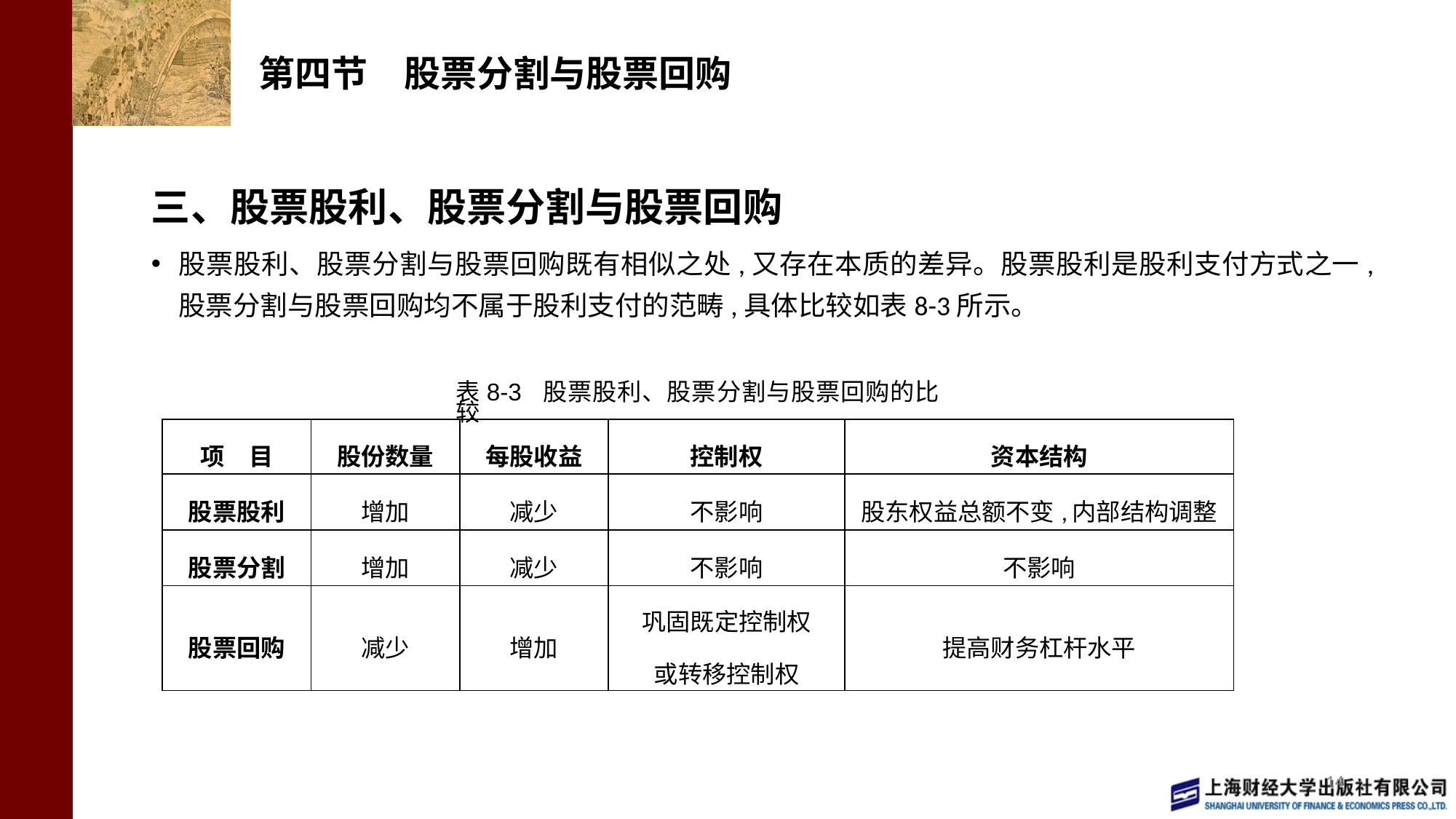

# 第四节　股票分割与股票回购
三、股票股利、股票分割与股票回购
股票股利、股票分割与股票回购既有相似之处,又存在本质的差异。股票股利是股利支付方式之一,股票分割与股票回购均不属于股利支付的范畴,具体比较如表8-3所示。

表8-3  股票股利、股票分割与股票回购的比较
| 项　目 | 股份数量 | 每股收益 | 控制权 | 资本结构 |
| --- | --- | --- | --- | --- |
| 股票股利 | 增加 | 减少 | 不影响 | 股东权益总额不变,内部结构调整 |
| 股票分割 | 增加 | 减少 | 不影响 | 不影响 |
| 股票回购 | 减少 | 增加 | 巩固既定控制权 或转移控制权 | 提高财务杠杆水平 |
14